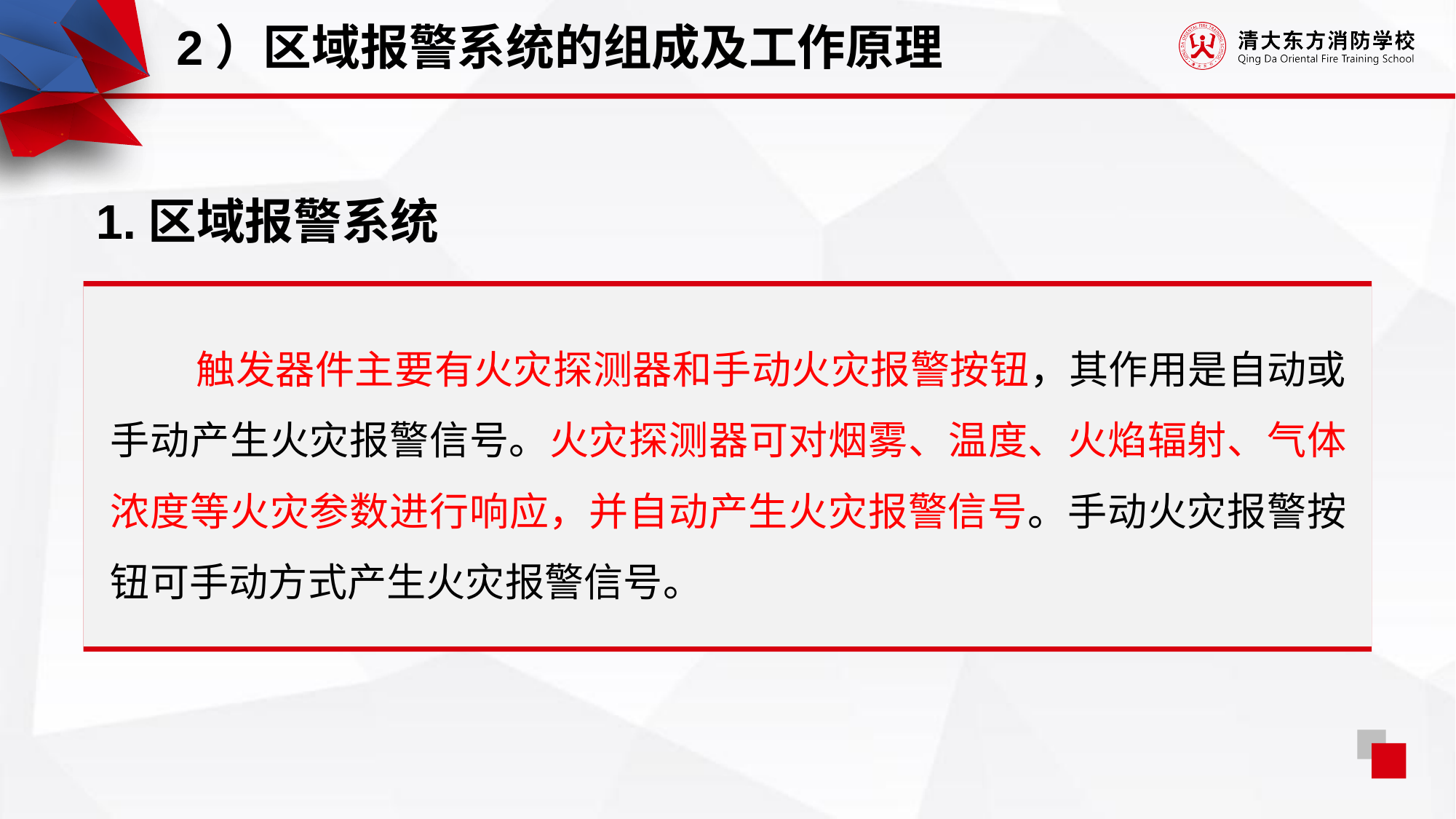

2）区域报警系统的组成及工作原理

1.区域报警系统

触发器件主要有火灾探测器和手动火灾报警按钮，其作用是自动或手动产生火灾报警信号。火灾探测器可对烟雾、温度、火焰辐射、气体浓度等火灾参数进行响应，并自动产生火灾报警信号。手动火灾报警按钮可手动方式产生火灾报警信号。